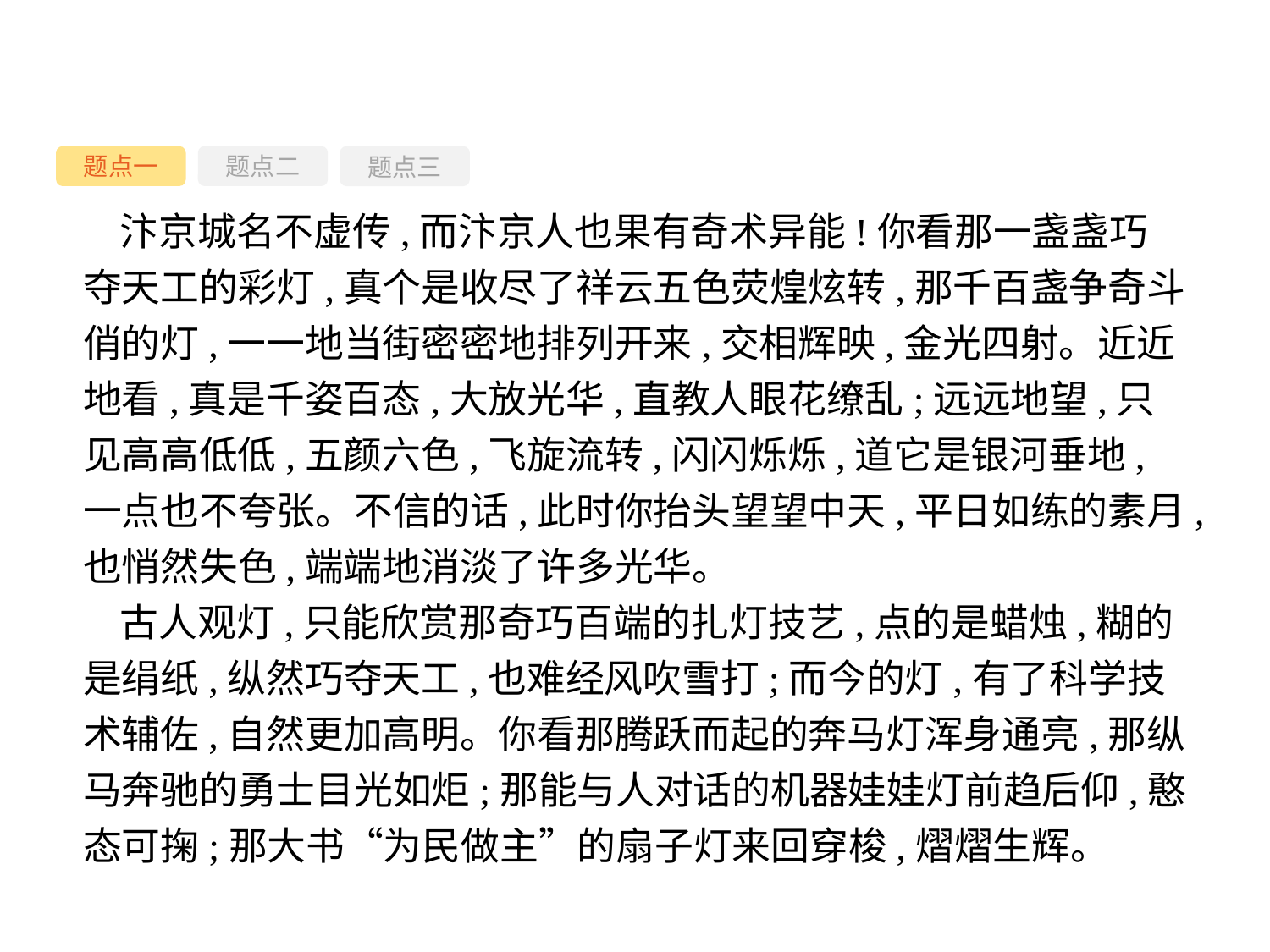

题点一
题点三
题点二
汴京城名不虚传,而汴京人也果有奇术异能!你看那一盏盏巧夺天工的彩灯,真个是收尽了祥云五色荧煌炫转,那千百盏争奇斗俏的灯,一一地当街密密地排列开来,交相辉映,金光四射。近近地看,真是千姿百态,大放光华,直教人眼花缭乱;远远地望,只见高高低低,五颜六色,飞旋流转,闪闪烁烁,道它是银河垂地,一点也不夸张。不信的话,此时你抬头望望中天,平日如练的素月,也悄然失色,端端地消淡了许多光华。
古人观灯,只能欣赏那奇巧百端的扎灯技艺,点的是蜡烛,糊的是绢纸,纵然巧夺天工,也难经风吹雪打;而今的灯,有了科学技术辅佐,自然更加高明。你看那腾跃而起的奔马灯浑身通亮,那纵马奔驰的勇士目光如炬;那能与人对话的机器娃娃灯前趋后仰,憨态可掬;那大书“为民做主”的扇子灯来回穿梭,熠熠生辉。
-34-